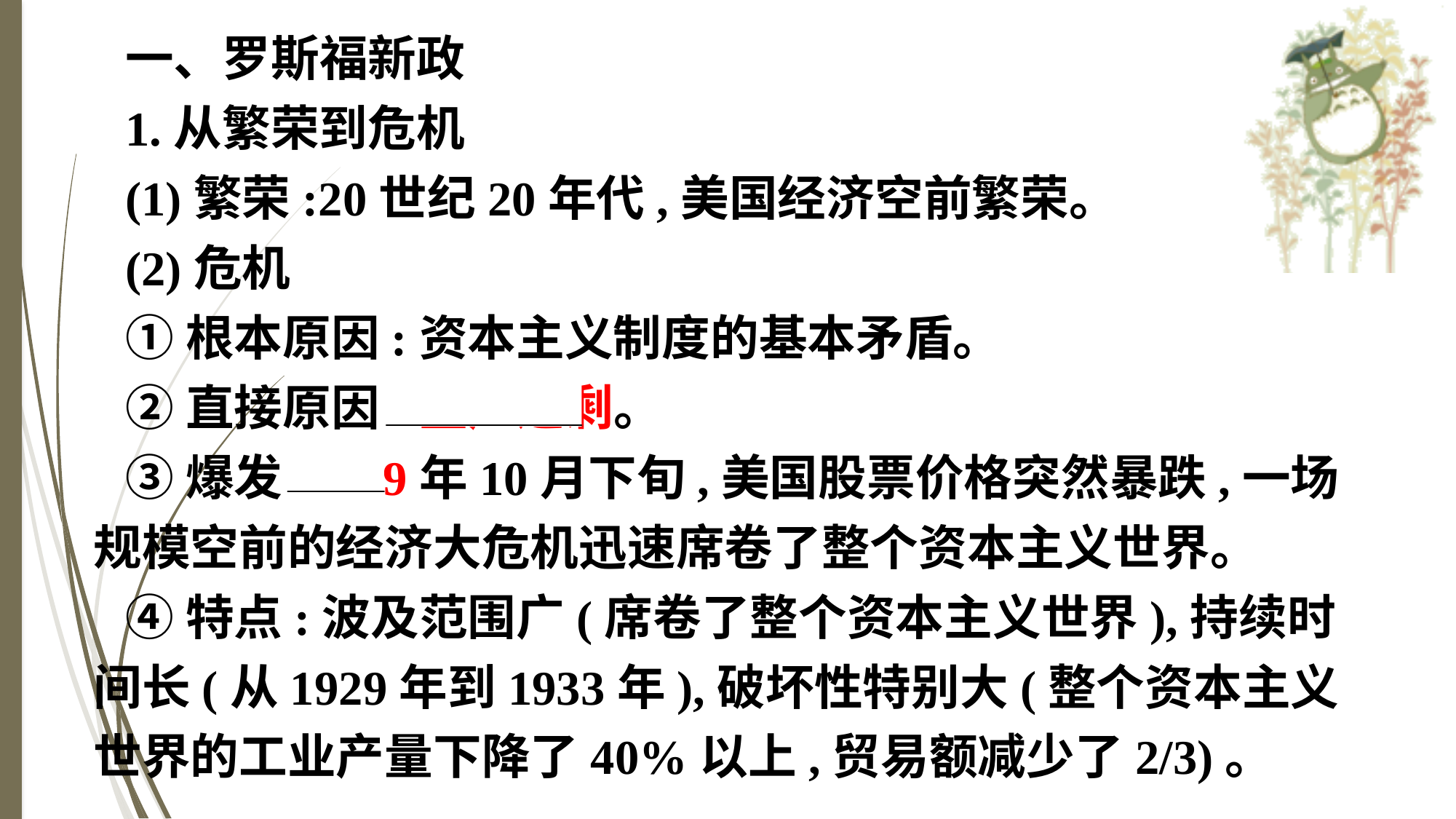

一、罗斯福新政
1.从繁荣到危机
(1)繁荣:20世纪20年代,美国经济空前繁荣。
(2)危机
①根本原因:资本主义制度的基本矛盾。
②直接原因:生产过剩。
③爆发:1929年10月下旬,美国股票价格突然暴跌,一场规模空前的经济大危机迅速席卷了整个资本主义世界。
④特点:波及范围广(席卷了整个资本主义世界),持续时间长(从1929年到1933年),破坏性特别大(整个资本主义世界的工业产量下降了40%以上,贸易额减少了2/3)。